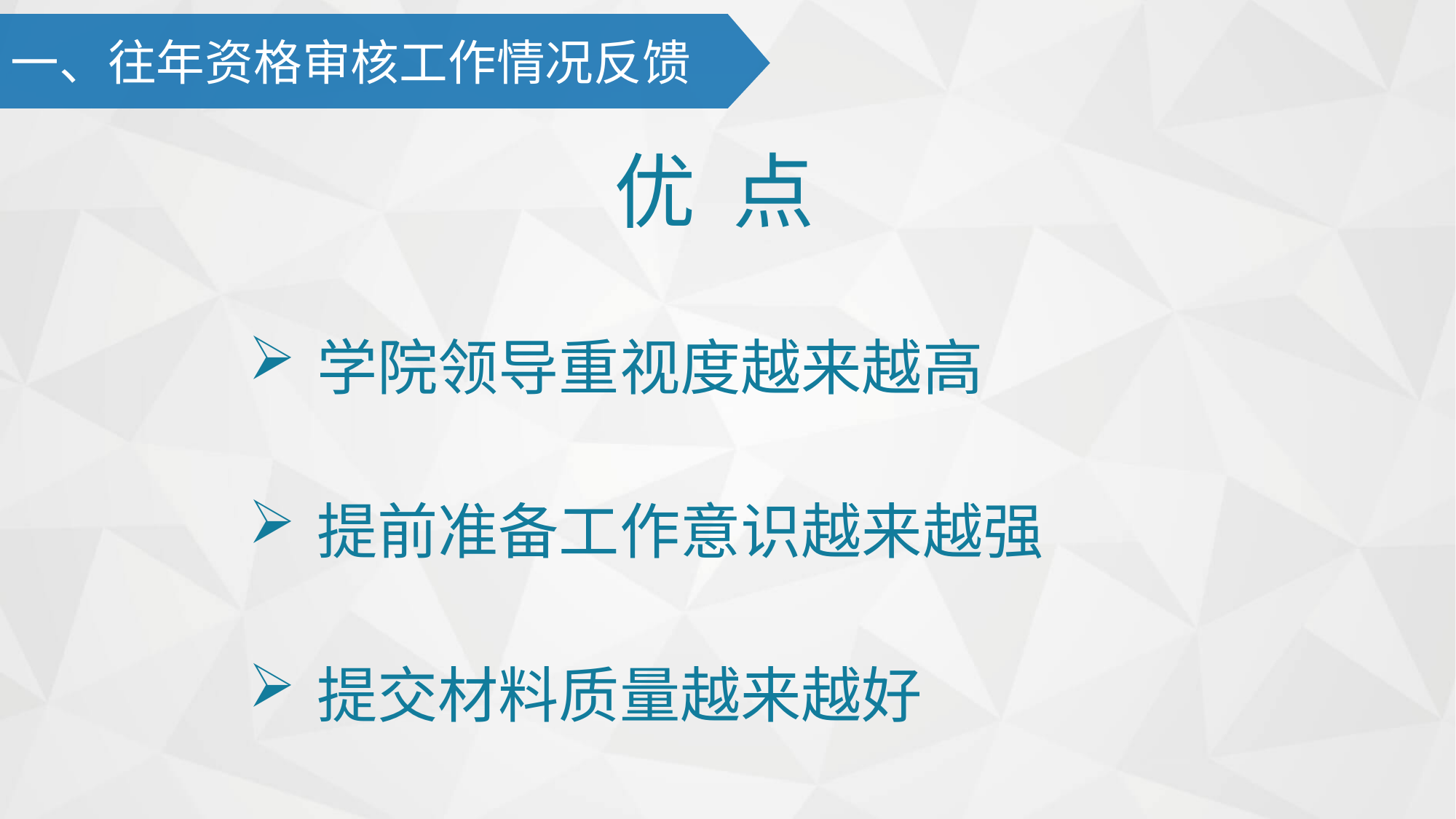

一、往年资格审核工作情况反馈
优  点

学院领导重视度越来越高

提前准备工作意识越来越强

提交材料质量越来越好